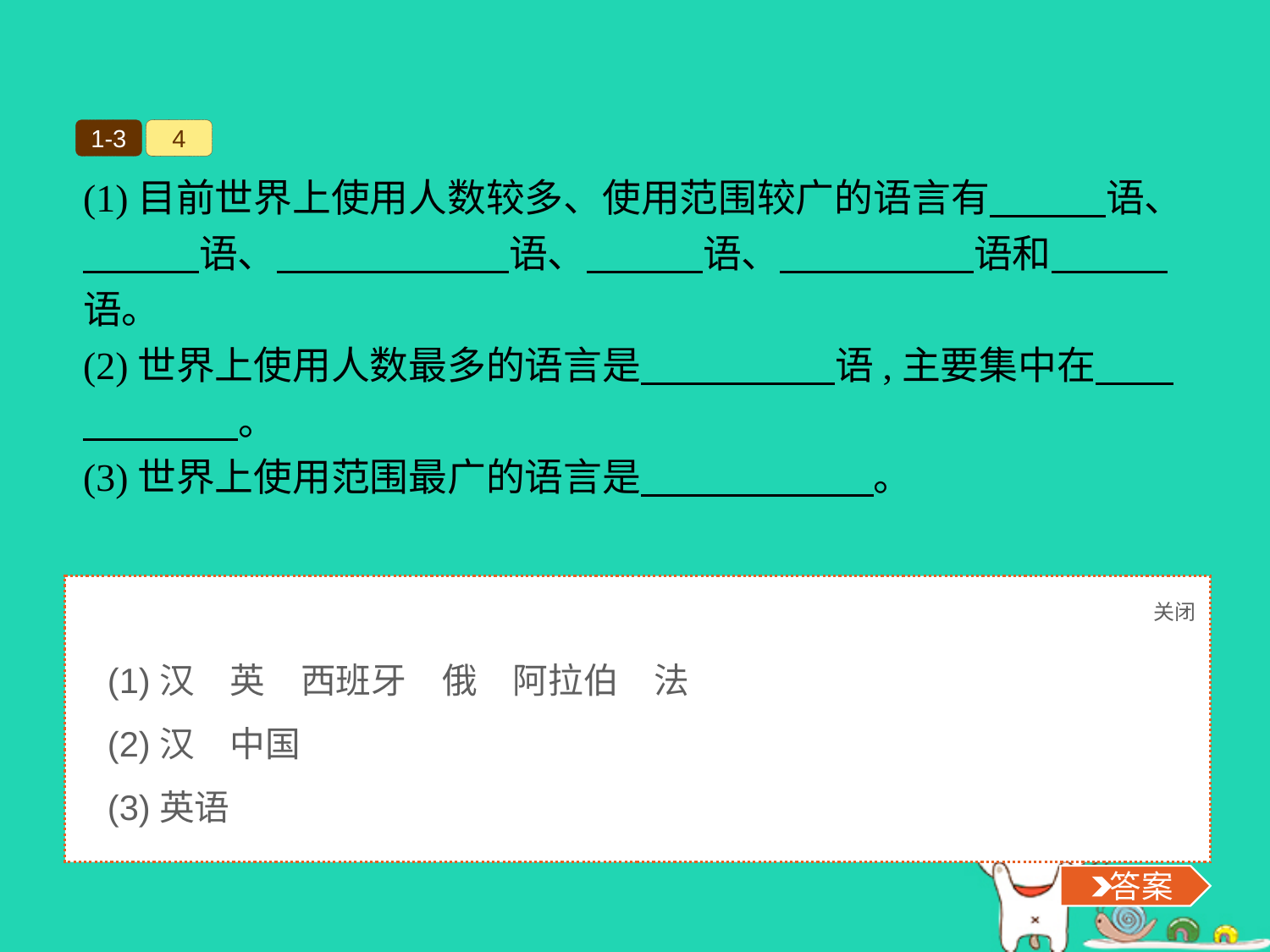

1-3
4
(1)目前世界上使用人数较多、使用范围较广的语言有　　　语、　　　语、　　　　　　语、　　　语、　　　　　语和　　　语。
(2)世界上使用人数最多的语言是　　　　　语,主要集中在　　　　　　。
(3)世界上使用范围最广的语言是　　　　　　。

关闭
  答案

(1)汉　英　西班牙　俄　阿拉伯　法
(2)汉　中国
(3)英语
  答案